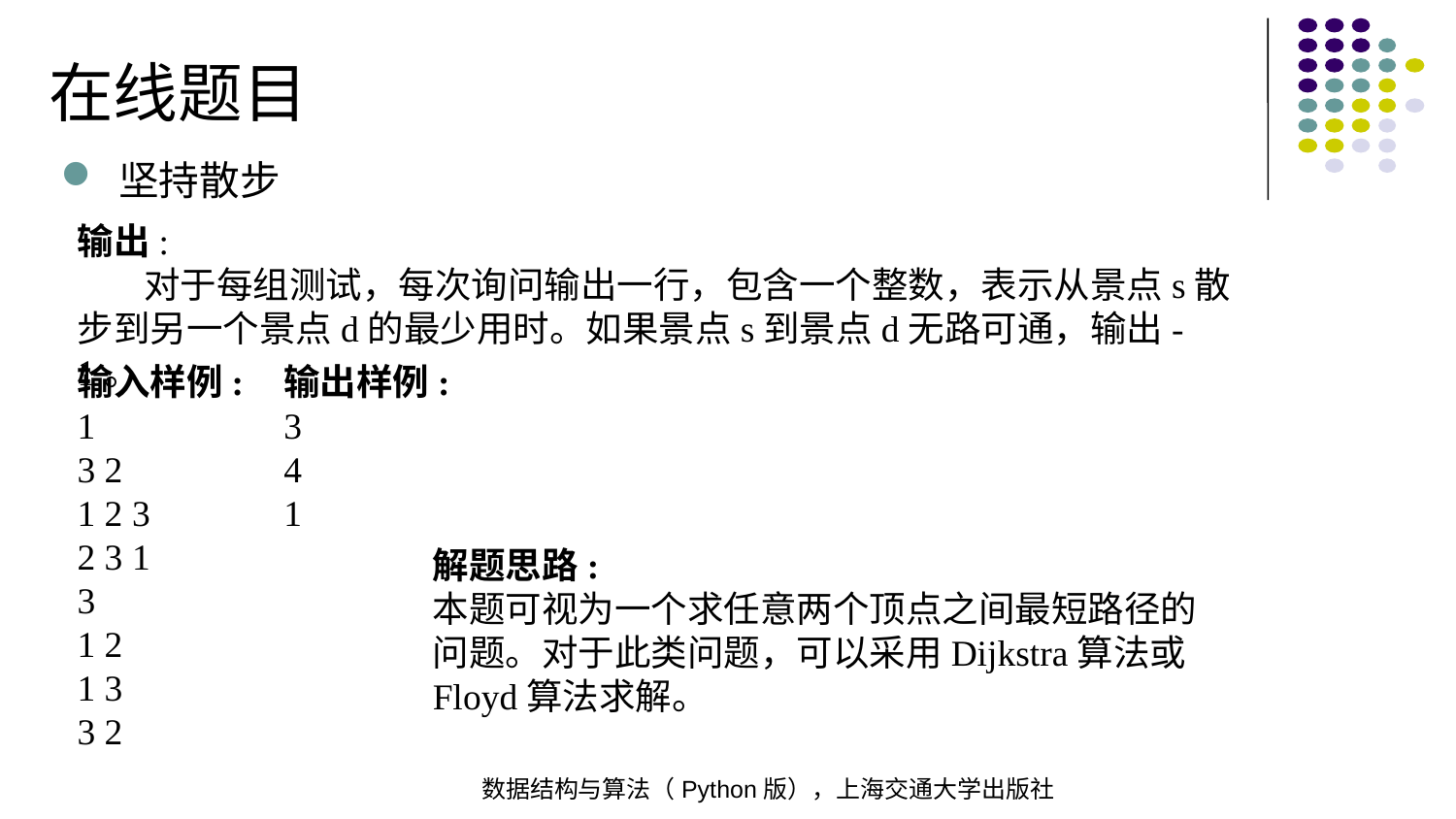

在线题目
坚持散步
输出:
       对于每组测试，每次询问输出一行，包含一个整数，表示从景点s散步到另一个景点d的最少用时。如果景点s到景点d无路可通，输出-1。
输入样例:
1
3 2
1 2 3
2 3 1
3
1 2
1 3
3 2
输出样例:
3
4
1
解题思路:
本题可视为一个求任意两个顶点之间最短路径的问题。对于此类问题，可以采用Dijkstra算法或Floyd算法求解。